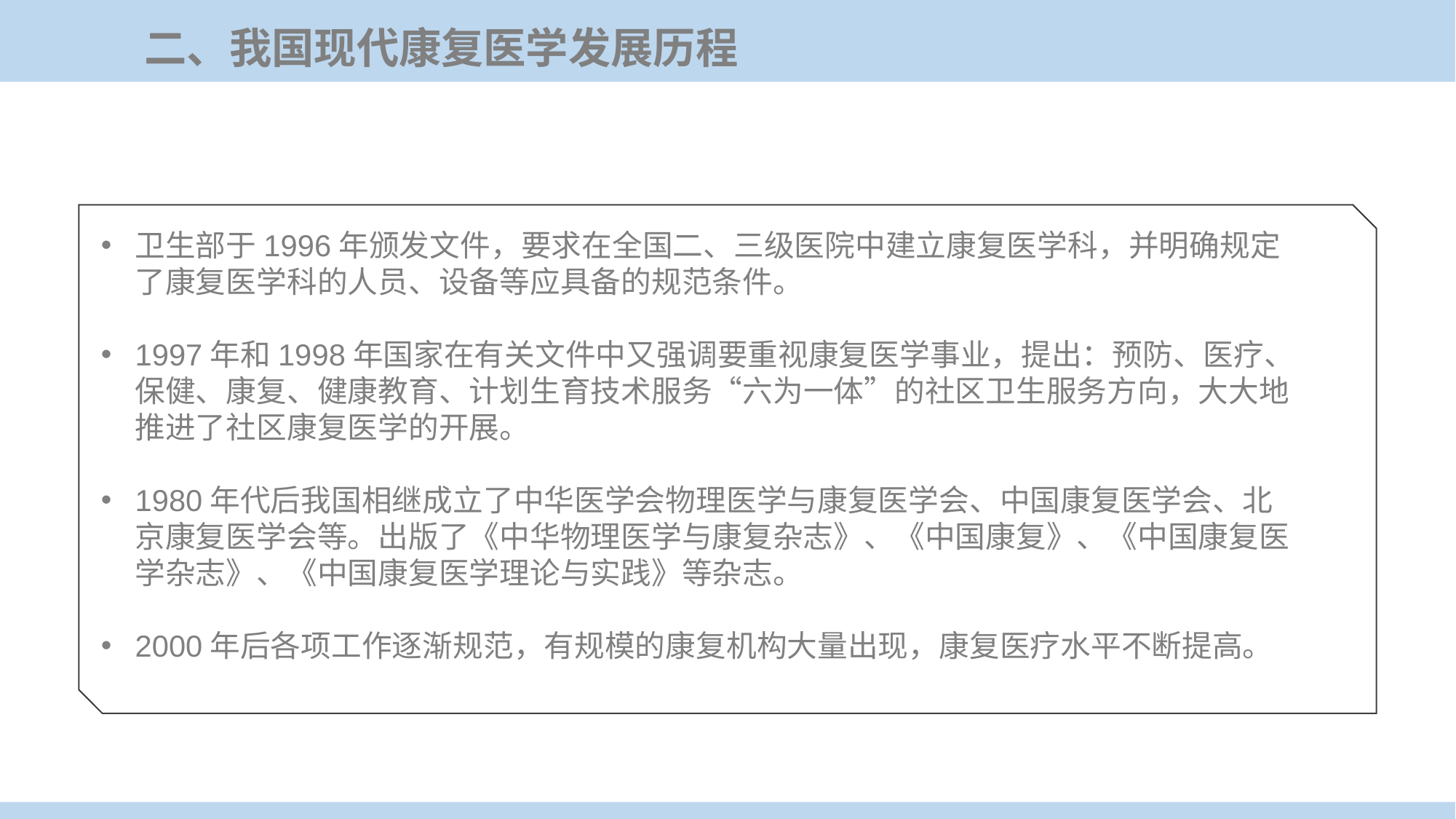

二、我国现代康复医学发展历程

卫生部于1996年颁发文件，要求在全国二、三级医院中建立康复医学科，并明确规定了康复医学科的人员、设备等应具备的规范条件。

1997年和1998年国家在有关文件中又强调要重视康复医学事业，提出：预防、医疗、保健、康复、健康教育、计划生育技术服务“六为一体”的社区卫生服务方向，大大地推进了社区康复医学的开展。

1980年代后我国相继成立了中华医学会物理医学与康复医学会、中国康复医学会、北京康复医学会等。出版了《中华物理医学与康复杂志》、《中国康复》、《中国康复医学杂志》、《中国康复医学理论与实践》等杂志。

2000年后各项工作逐渐规范，有规模的康复机构大量出现，康复医疗水平不断提高。